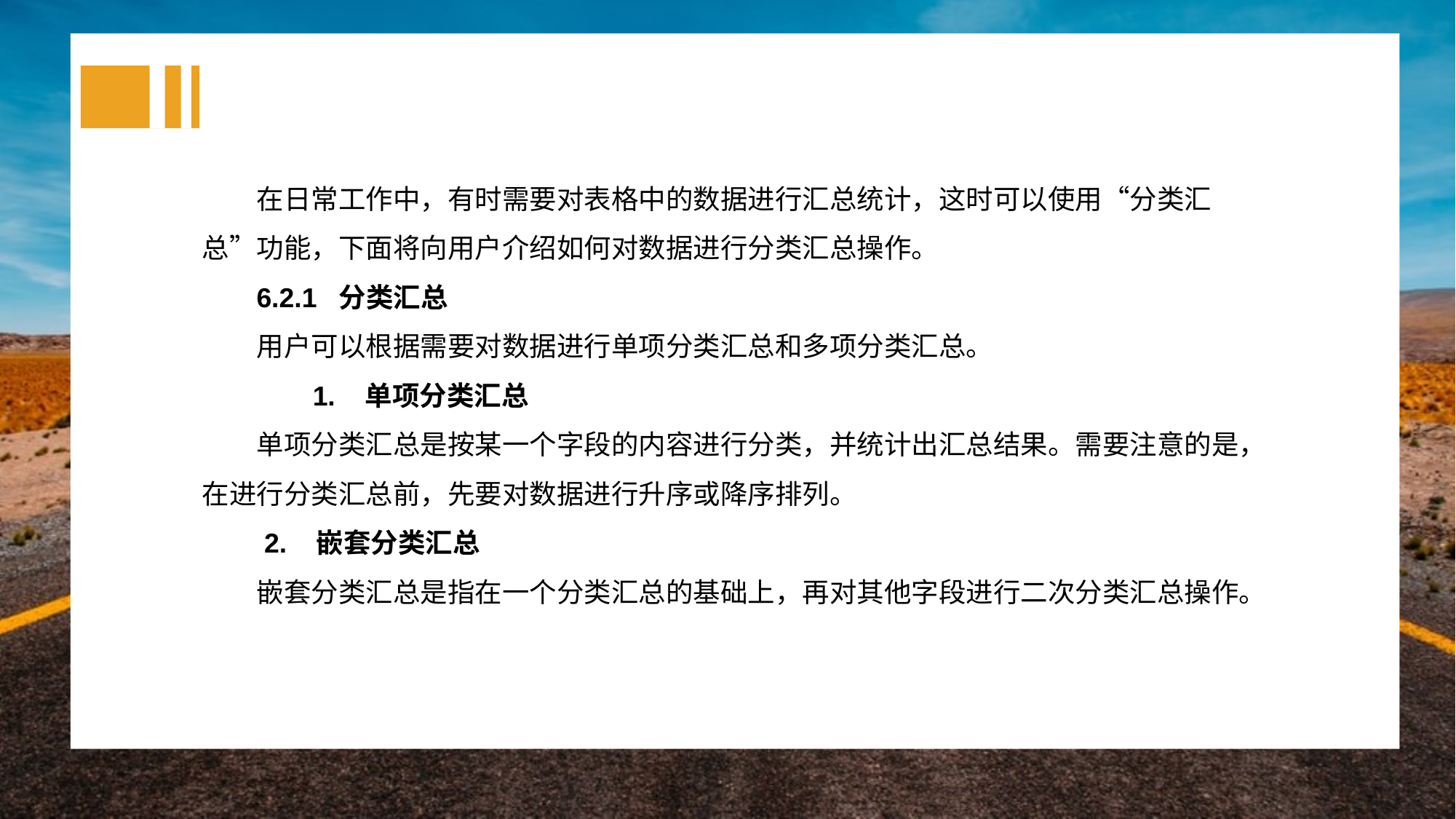

在日常工作中，有时需要对表格中的数据进行汇总统计，这时可以使用“分类汇总”功能，下面将向用户介绍如何对数据进行分类汇总操作。
6.2.1  分类汇总
用户可以根据需要对数据进行单项分类汇总和多项分类汇总。
  1.   单项分类汇总
单项分类汇总是按某一个字段的内容进行分类，并统计出汇总结果。需要注意的是，在进行分类汇总前，先要对数据进行升序或降序排列。
 2.   嵌套分类汇总
嵌套分类汇总是指在一个分类汇总的基础上，再对其他字段进行二次分类汇总操作。